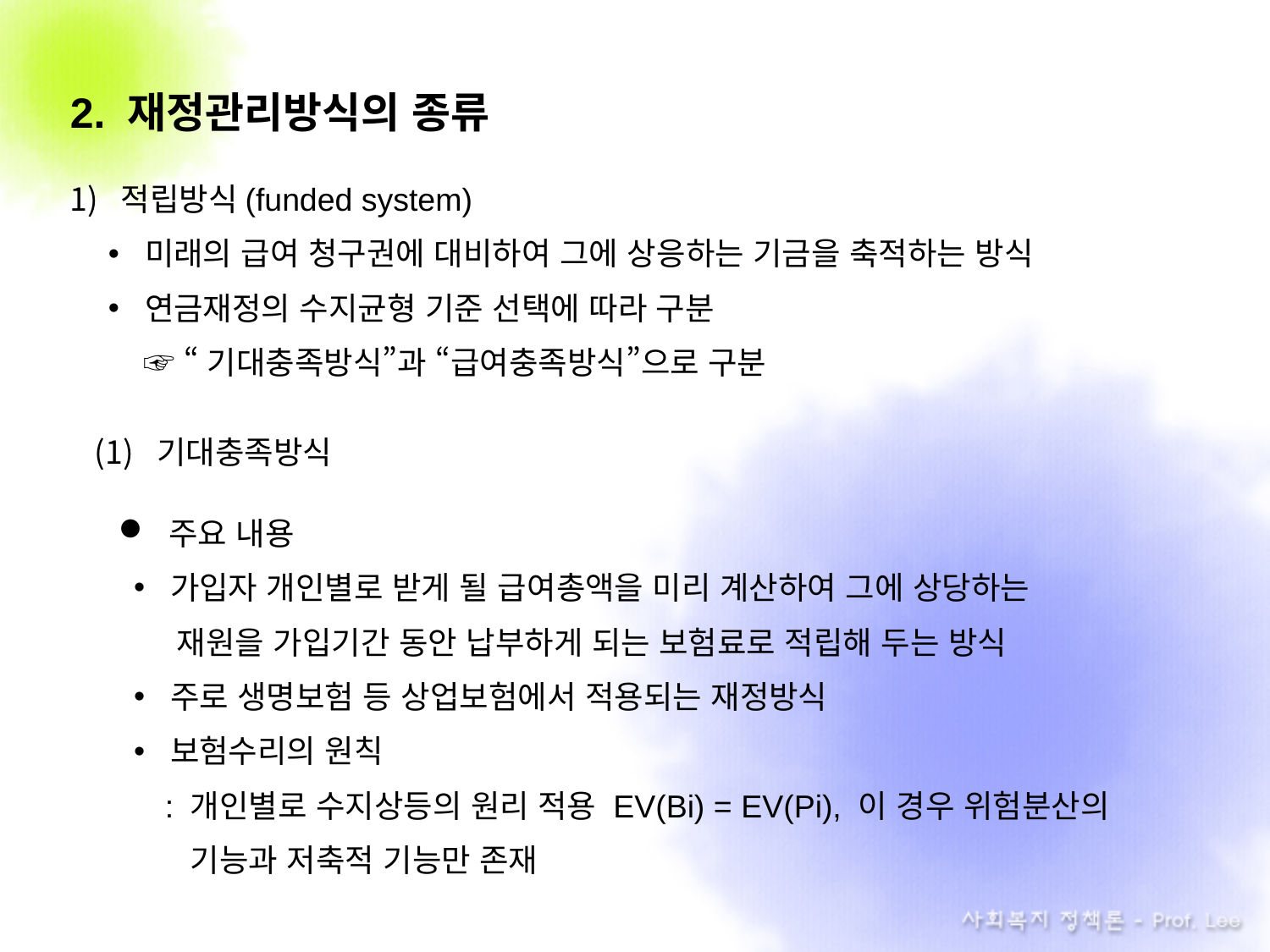

2. 재정관리방식의 종류

적립방식(funded system)
미래의 급여 청구권에 대비하여 그에 상응하는 기금을 축적하는 방식
연금재정의 수지균형 기준 선택에 따라 구분
    ☞ “기대충족방식”과 “급여충족방식”으로 구분

기대충족방식

주요 내용
가입자 개인별로 받게 될 급여총액을 미리 계산하여 그에 상당하는
 .  재원을 가입기간 동안 납부하게 되는 보험료로 적립해 두는 방식
주로 생명보험 등 상업보험에서 적용되는 재정방식
보험수리의 원칙
     : 개인별로 수지상등의 원리 적용 EV(Bi) = EV(Pi), 이 경우 위험분산의
     . 기능과 저축적 기능만 존재